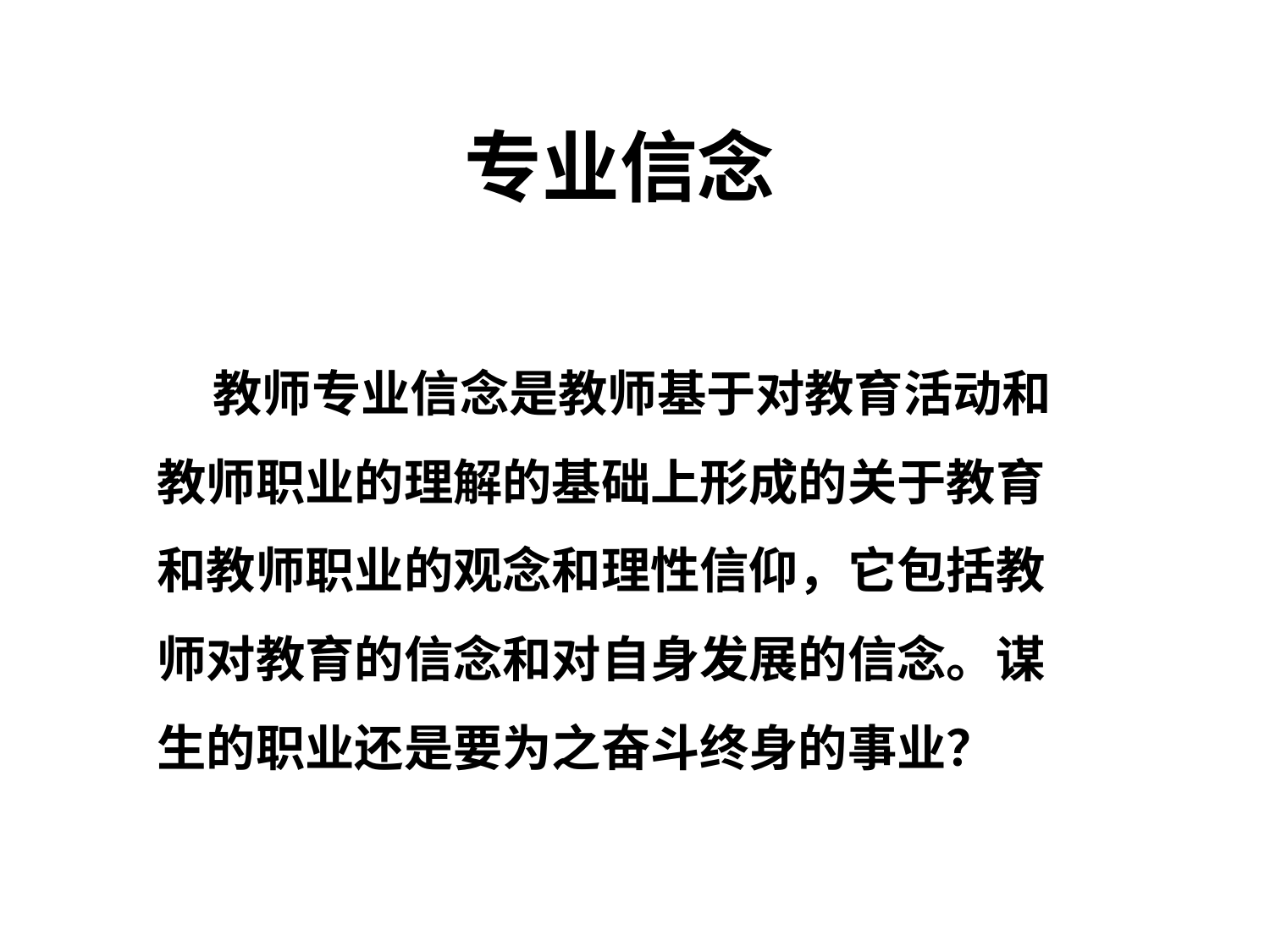

专业信念
    教师专业信念是教师基于对教育活动和教师职业的理解的基础上形成的关于教育和教师职业的观念和理性信仰，它包括教师对教育的信念和对自身发展的信念。谋生的职业还是要为之奋斗终身的事业？